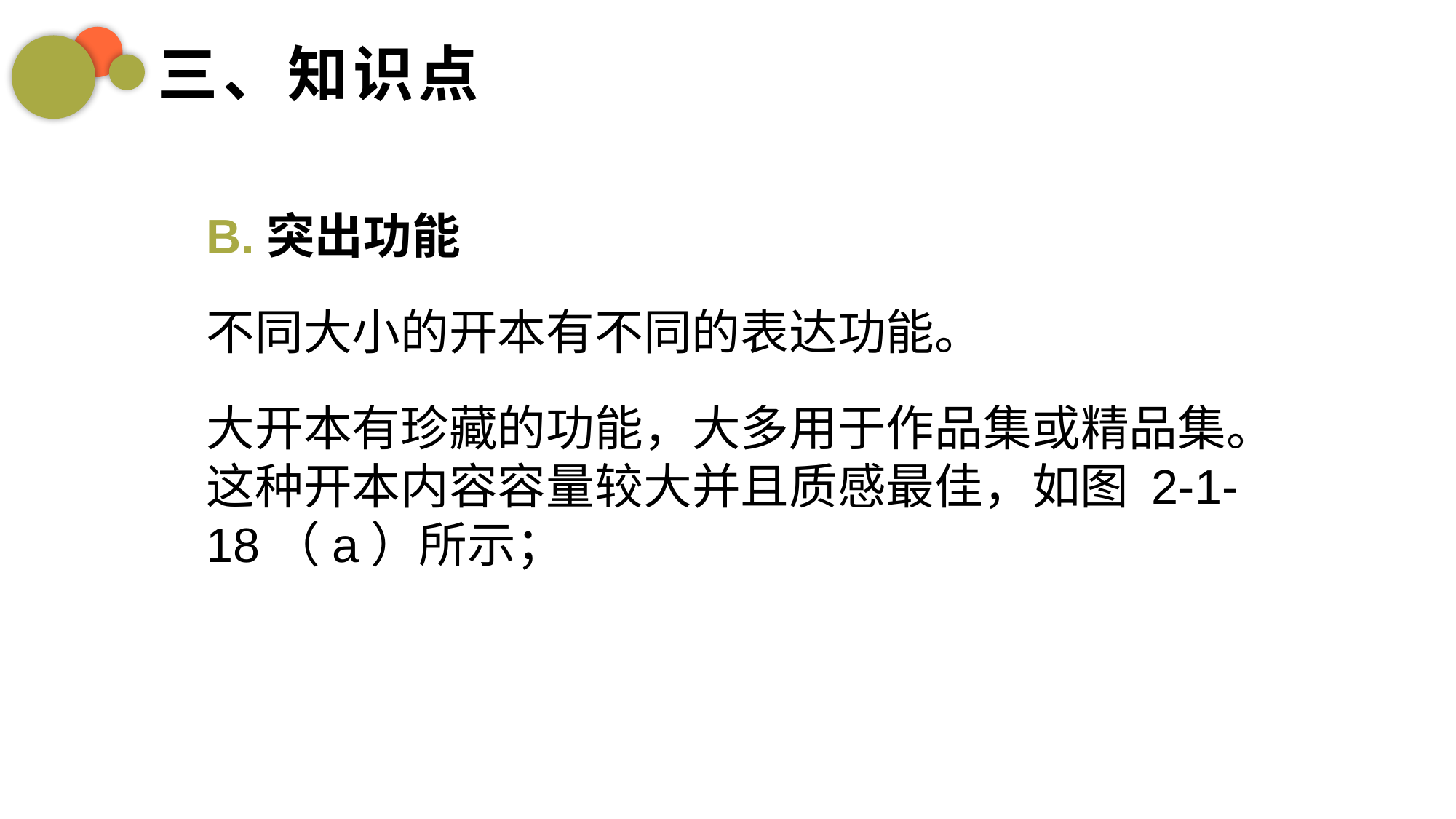

三、知识点
B.突出功能
不同大小的开本有不同的表达功能。
大开本有珍藏的功能，大多用于作品集或精品集。这种开本内容容量较大并且质感最佳，如图 2-1-18（a）所示；